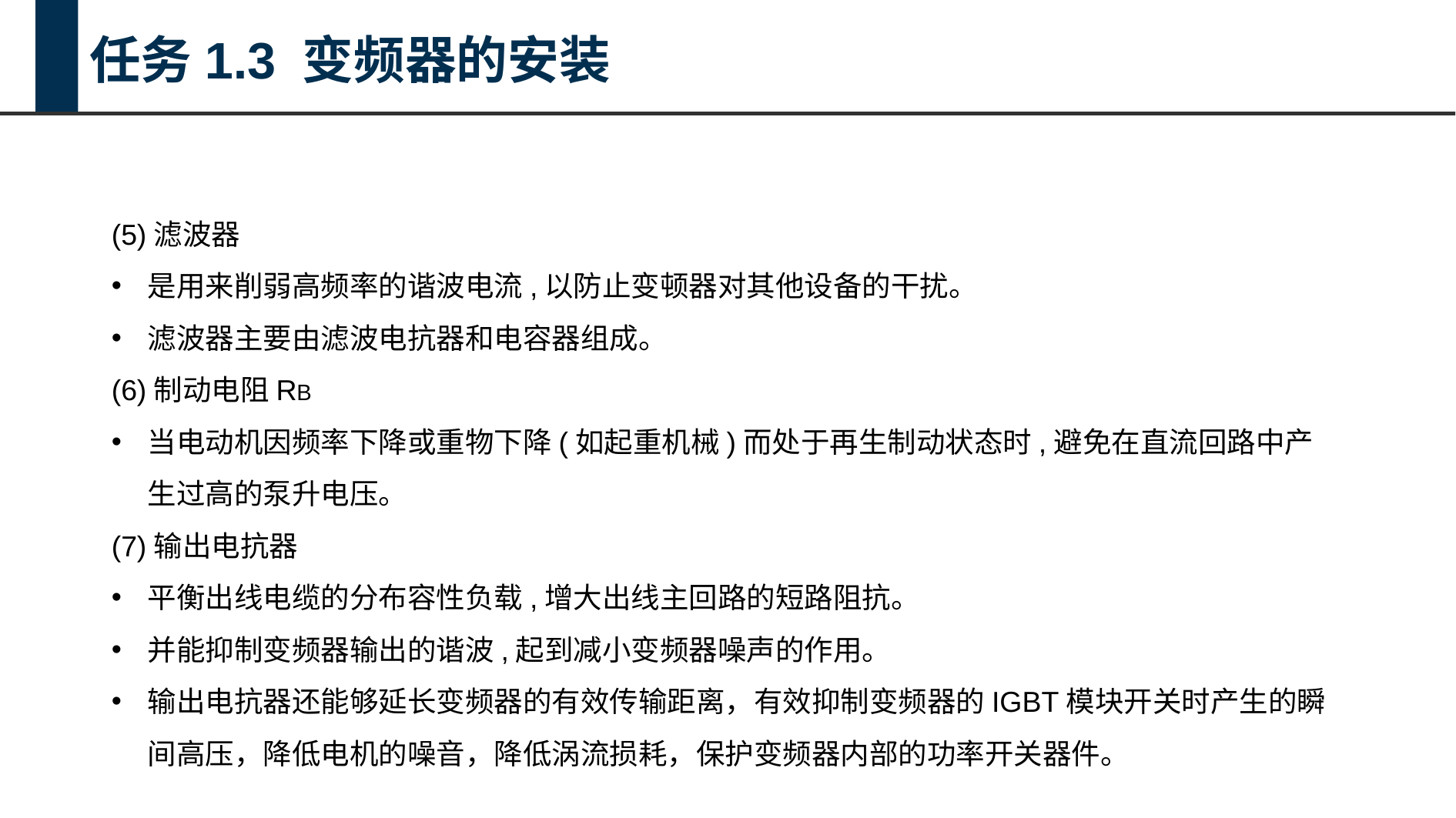

任务1.3 变频器的安装
(5)滤波器
是用来削弱高频率的谐波电流,以防止变顿器对其他设备的干扰。
滤波器主要由滤波电抗器和电容器组成。
(6)制动电阻RB
当电动机因频率下降或重物下降(如起重机械)而处于再生制动状态时,避免在直流回路中产生过高的泵升电压。
(7)输出电抗器
平衡出线电缆的分布容性负载,增大出线主回路的短路阻抗。
并能抑制变频器输出的谐波,起到减小变频器噪声的作用。
输出电抗器还能够延长变频器的有效传输距离，有效抑制变频器的IGBT模块开关时产生的瞬间高压，降低电机的噪音，降低涡流损耗，保护变频器内部的功率开关器件。